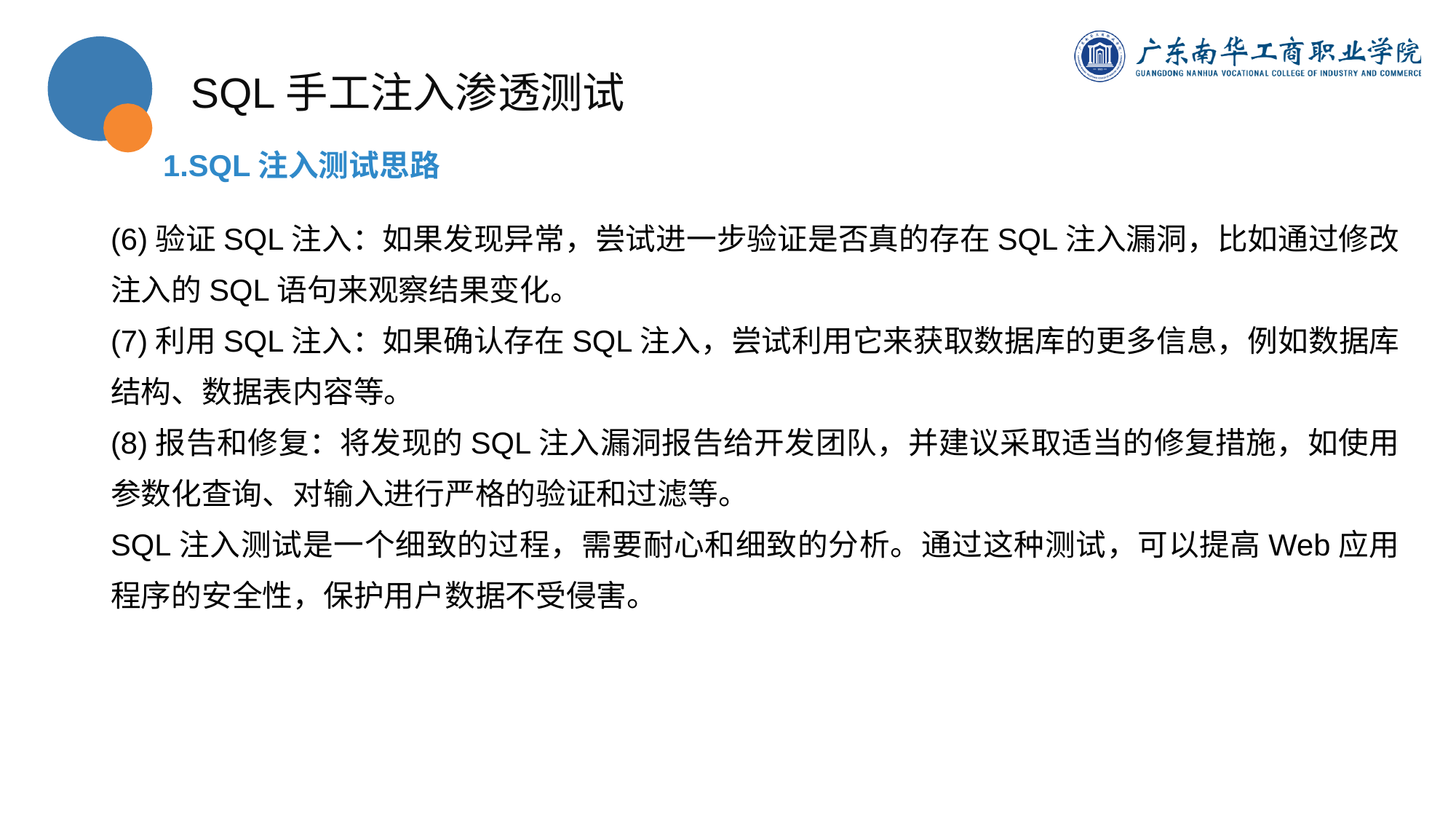

SQL手工注入渗透测试

1.SQL注入测试思路
(6)验证SQL注入：如果发现异常，尝试进一步验证是否真的存在SQL注入漏洞，比如通过修改注入的SQL语句来观察结果变化。
(7)利用SQL注入：如果确认存在SQL注入，尝试利用它来获取数据库的更多信息，例如数据库结构、数据表内容等。
(8)报告和修复：将发现的SQL注入漏洞报告给开发团队，并建议采取适当的修复措施，如使用参数化查询、对输入进行严格的验证和过滤等。
SQL注入测试是一个细致的过程，需要耐心和细致的分析。通过这种测试，可以提高Web应用程序的安全性，保护用户数据不受侵害。